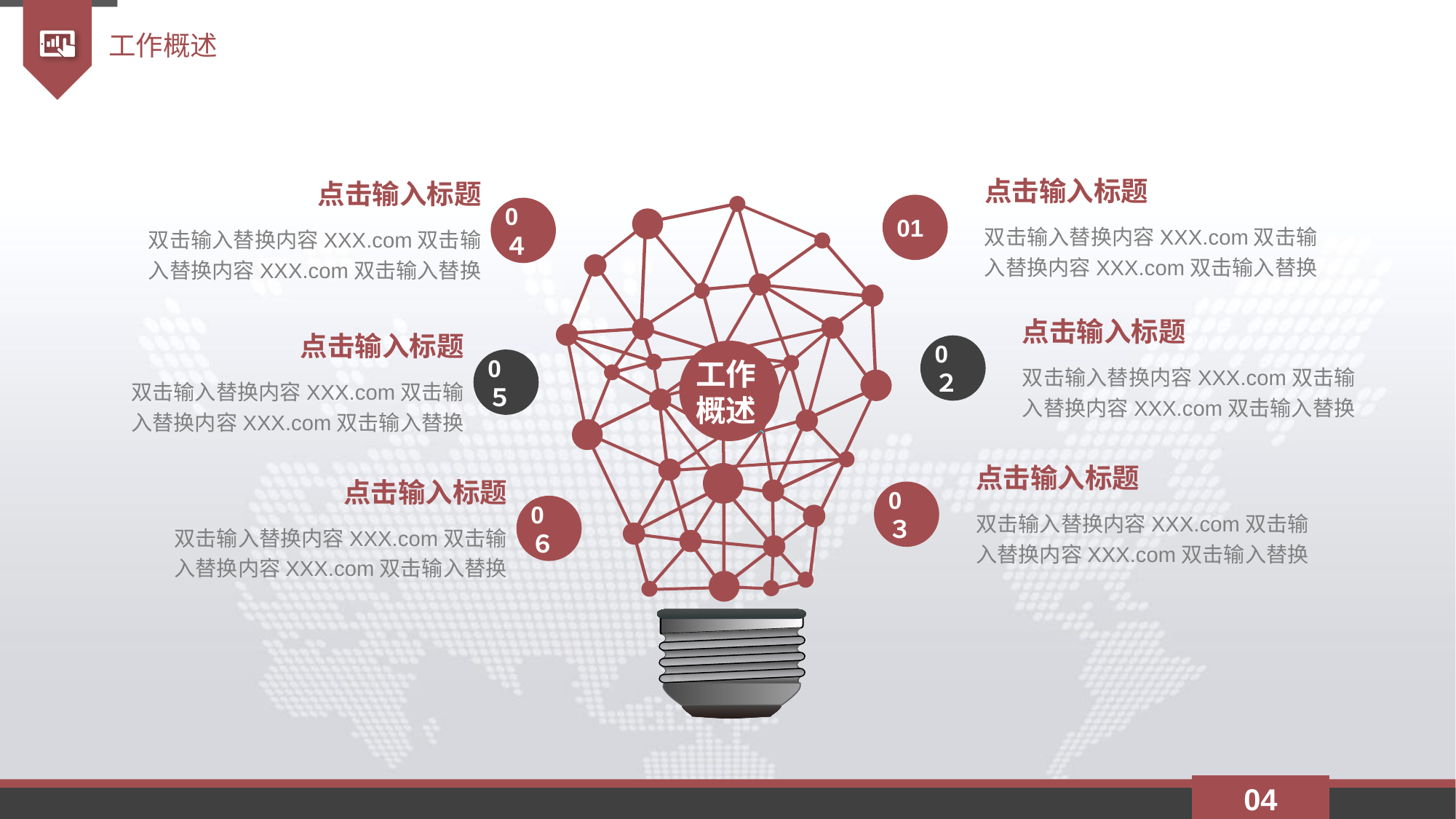

工作概述

点击输入标题
点击输入标题

01

0４
双击输入替换内容XXX.com双击输入替换内容XXX.com双击输入替换
双击输入替换内容XXX.com双击输入替换内容XXX.com双击输入替换
点击输入标题
点击输入标题

0２

0５
双击输入替换内容XXX.com双击输入替换内容XXX.com双击输入替换
双击输入替换内容XXX.com双击输入替换内容XXX.com双击输入替换
工作概述
点击输入标题
点击输入标题

0３

0６
双击输入替换内容XXX.com双击输入替换内容XXX.com双击输入替换
双击输入替换内容XXX.com双击输入替换内容XXX.com双击输入替换

04

延时符